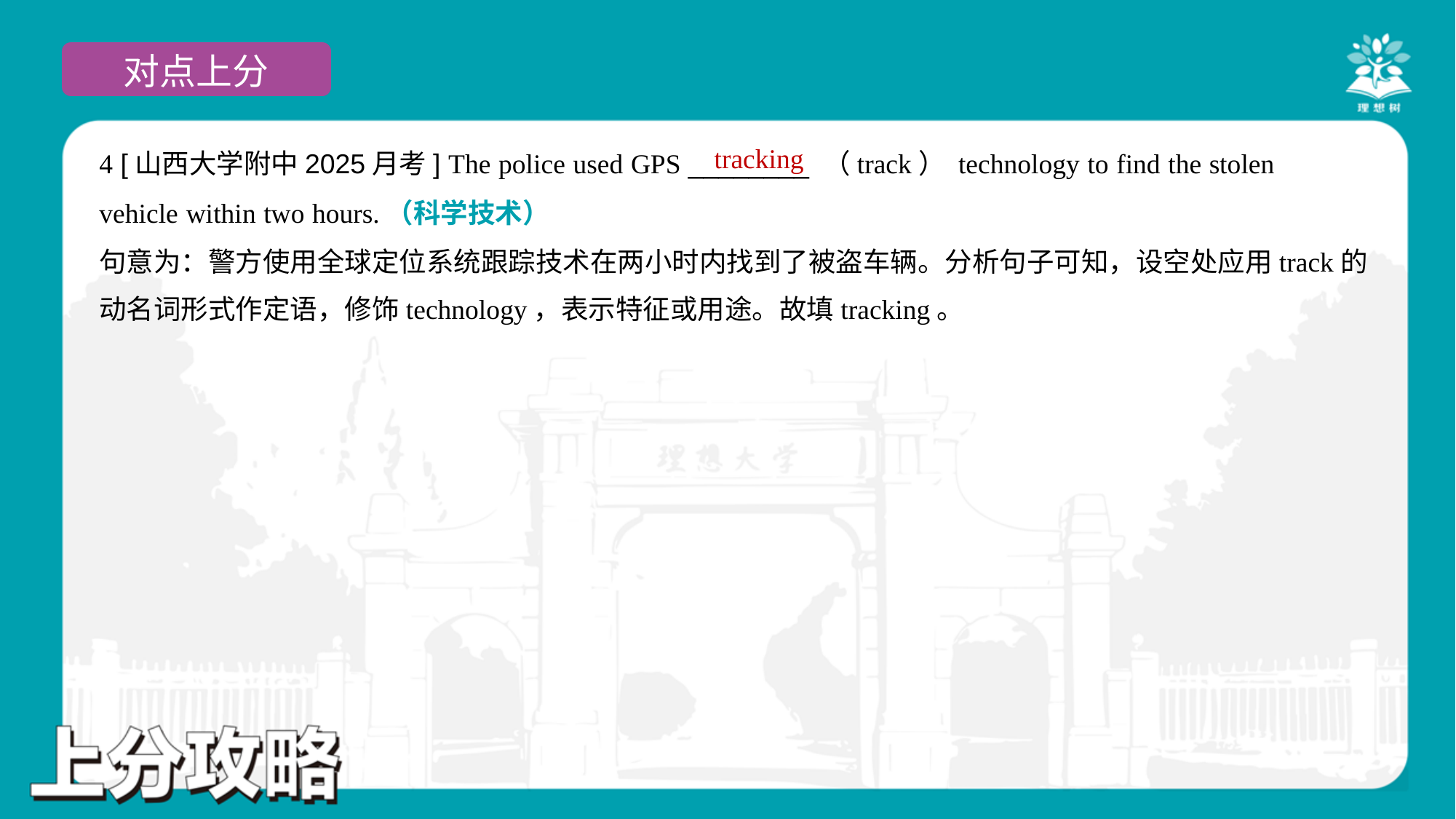

tracking
4 [山西大学附中2025月考] The police used GPS ________ （track） technology to find the stolen
vehicle within two hours.（科学技术）
句意为：警方使用全球定位系统跟踪技术在两小时内找到了被盗车辆。分析句子可知，设空处应用track的
动名词形式作定语，修饰technology，表示特征或用途。故填tracking。